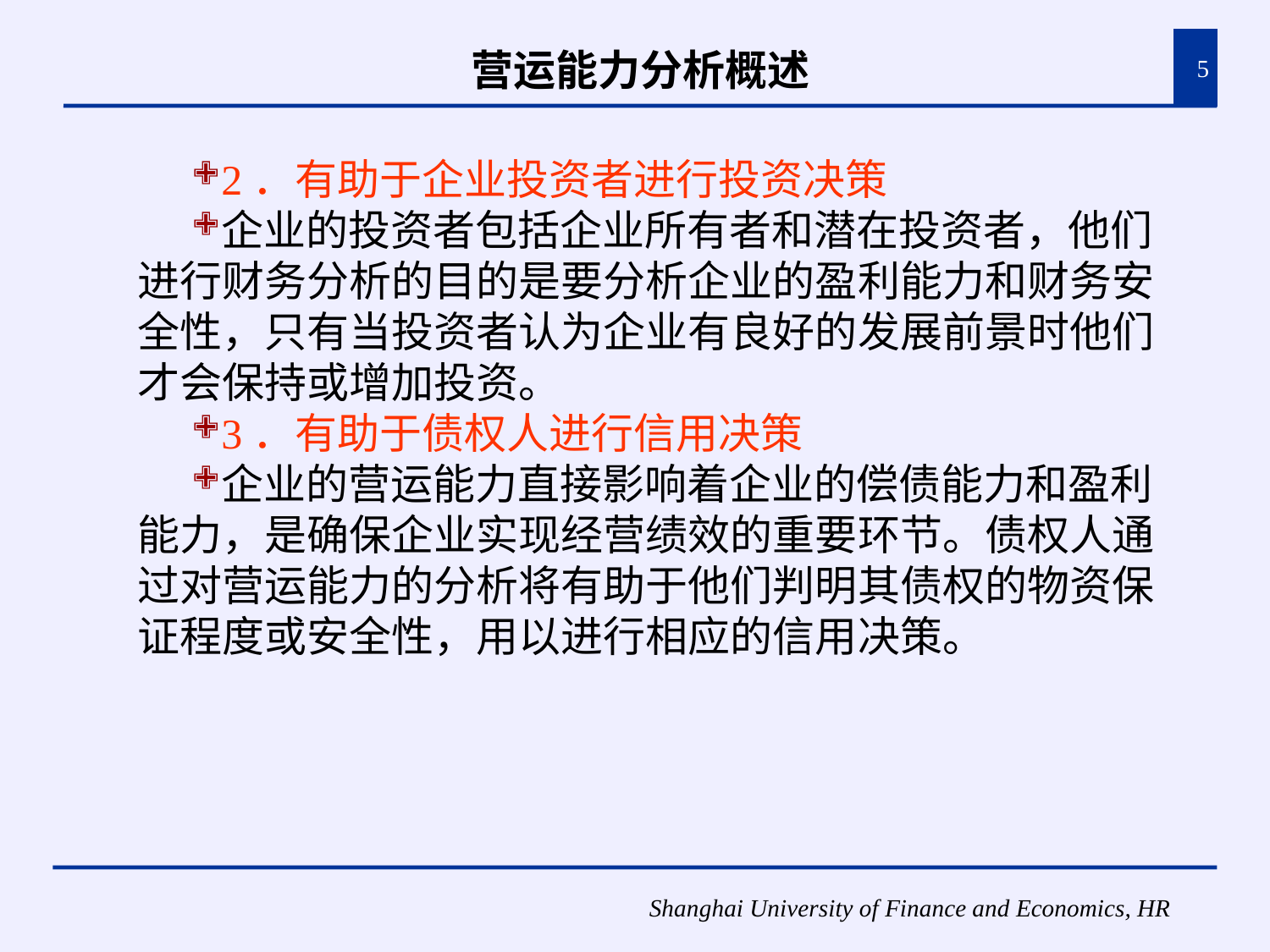

# 营运能力分析概述
5
2．有助于企业投资者进行投资决策
企业的投资者包括企业所有者和潜在投资者，他们进行财务分析的目的是要分析企业的盈利能力和财务安全性，只有当投资者认为企业有良好的发展前景时他们才会保持或增加投资。
3．有助于债权人进行信用决策
企业的营运能力直接影响着企业的偿债能力和盈利能力，是确保企业实现经营绩效的重要环节。债权人通过对营运能力的分析将有助于他们判明其债权的物资保证程度或安全性，用以进行相应的信用决策。